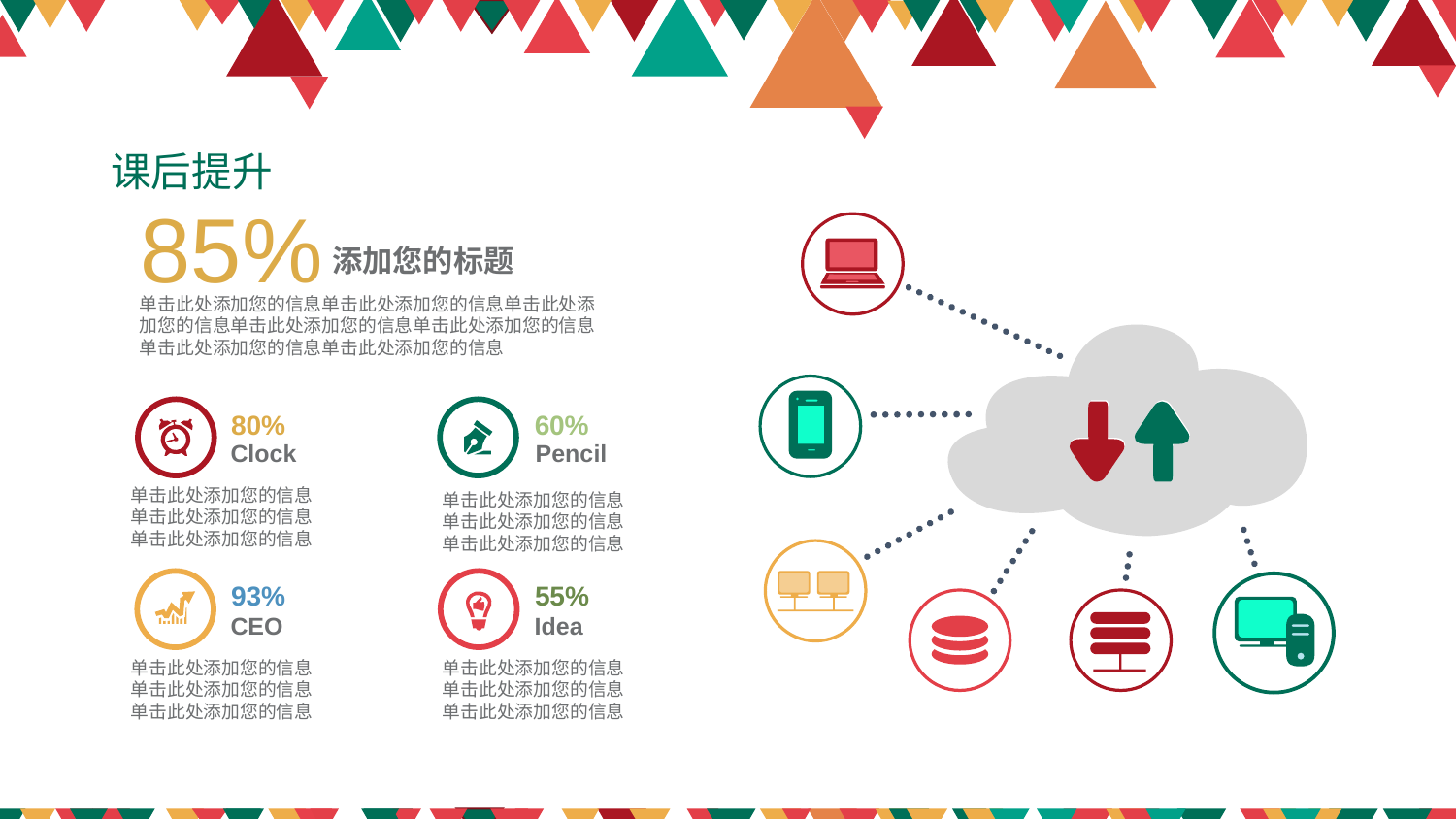

课后提升
85%

添加您的标题
单击此处添加您的信息单击此处添加您的信息单击此处添加您的信息单击此处添加您的信息单击此处添加您的信息单击此处添加您的信息单击此处添加您的信息

80%

Clock

60%

Pencil
单击此处添加您的信息单击此处添加您的信息单击此处添加您的信息
单击此处添加您的信息单击此处添加您的信息单击此处添加您的信息

55%

Idea

93%

CEO
单击此处添加您的信息单击此处添加您的信息单击此处添加您的信息
单击此处添加您的信息单击此处添加您的信息单击此处添加您的信息